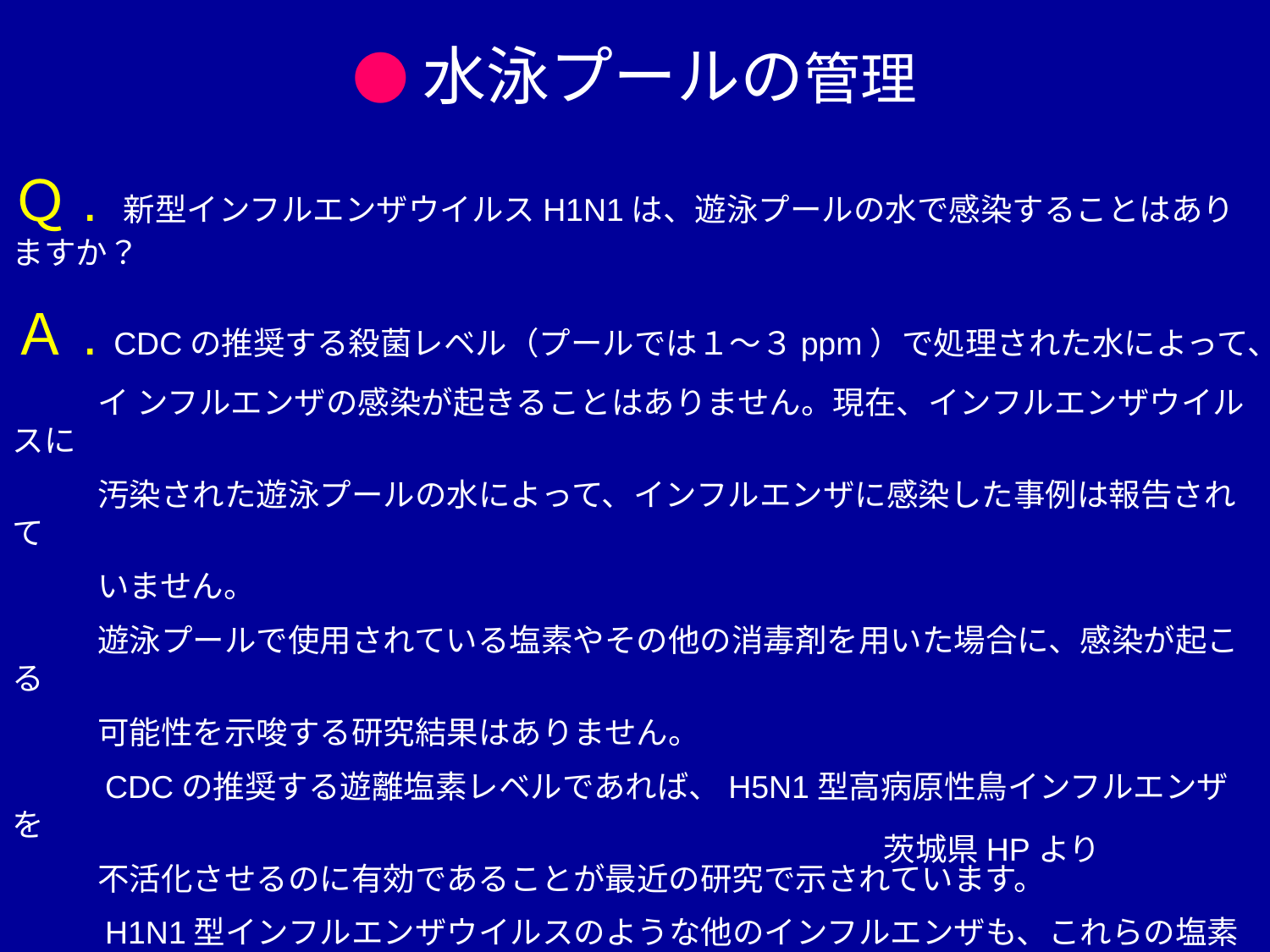

●水泳プールの管理
Ｑ.  新型インフルエンザウイルスH1N1は、遊泳プールの水で感染することはありますか？
Ａ. CDCの推奨する殺菌レベル（プールでは１～３ppm）で処理された水によって、
　　   イ ンフルエンザの感染が起きることはありません。現在、インフルエンザウイルスに
　　   汚染された遊泳プールの水によって、インフルエンザに感染した事例は報告されて
　　   いません。
　　   遊泳プールで使用されている塩素やその他の消毒剤を用いた場合に、感染が起こる
　　   可能性を示唆する研究結果はありません。
　　   CDCの推奨する遊離塩素レベルであれば、H5N1型高病原性鳥インフルエンザを
　　   不活化させるのに有効であることが最近の研究で示されています。
　　   H1N1型インフルエンザウイルスのような他のインフルエンザも、これらの塩素濃度で
　　   不活化されると思われます。
茨城県HPより